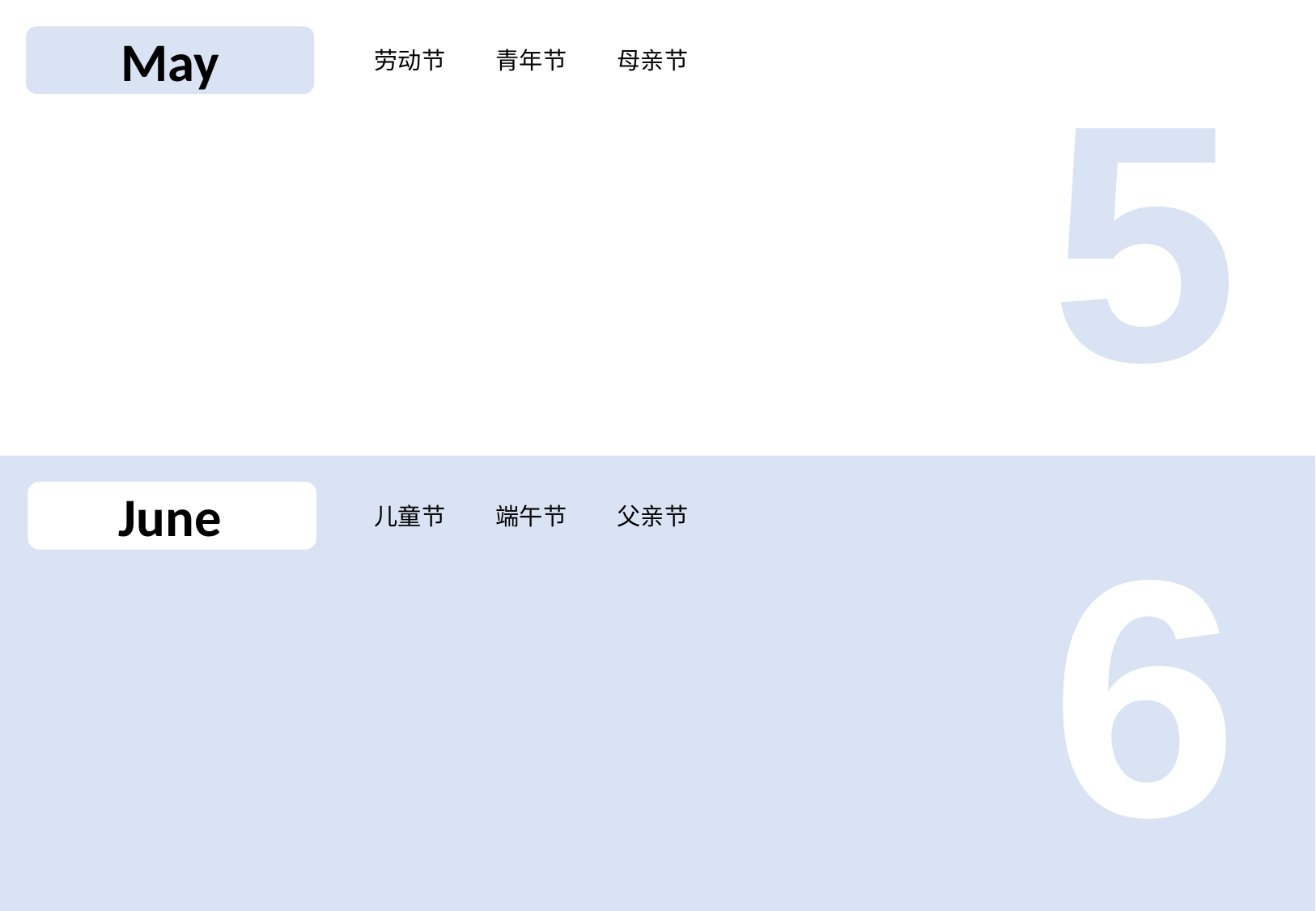

5
May

劳动节 	青年节	母亲节

6
June

儿童节	端午节	父亲节